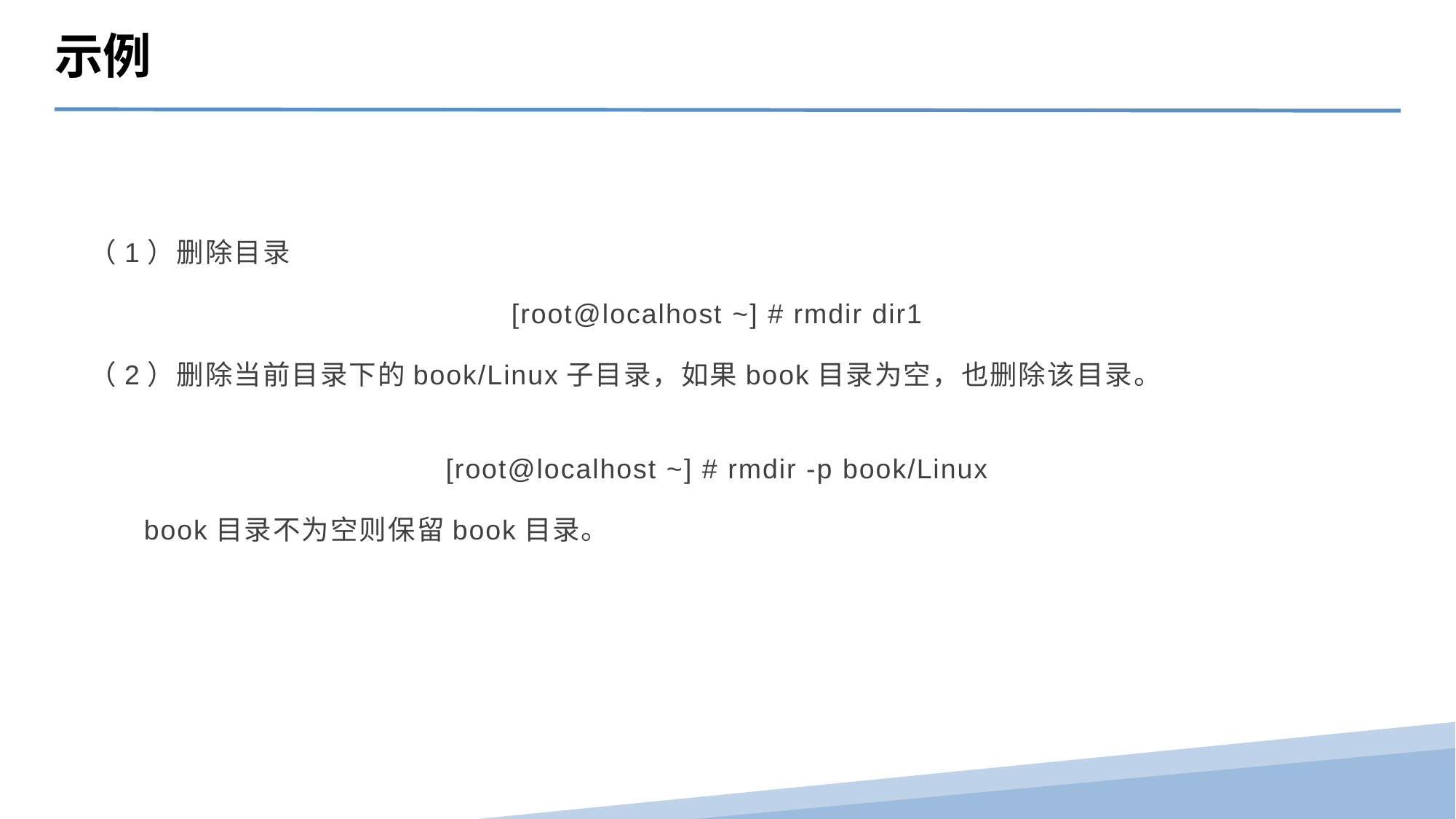

示例
（1）删除目录
[root@localhost ~] # rmdir dir1
（2）删除当前目录下的book/Linux子目录，如果book目录为空，也删除该目录。
[root@localhost ~] # rmdir -p book/Linux
      book目录不为空则保留book目录。